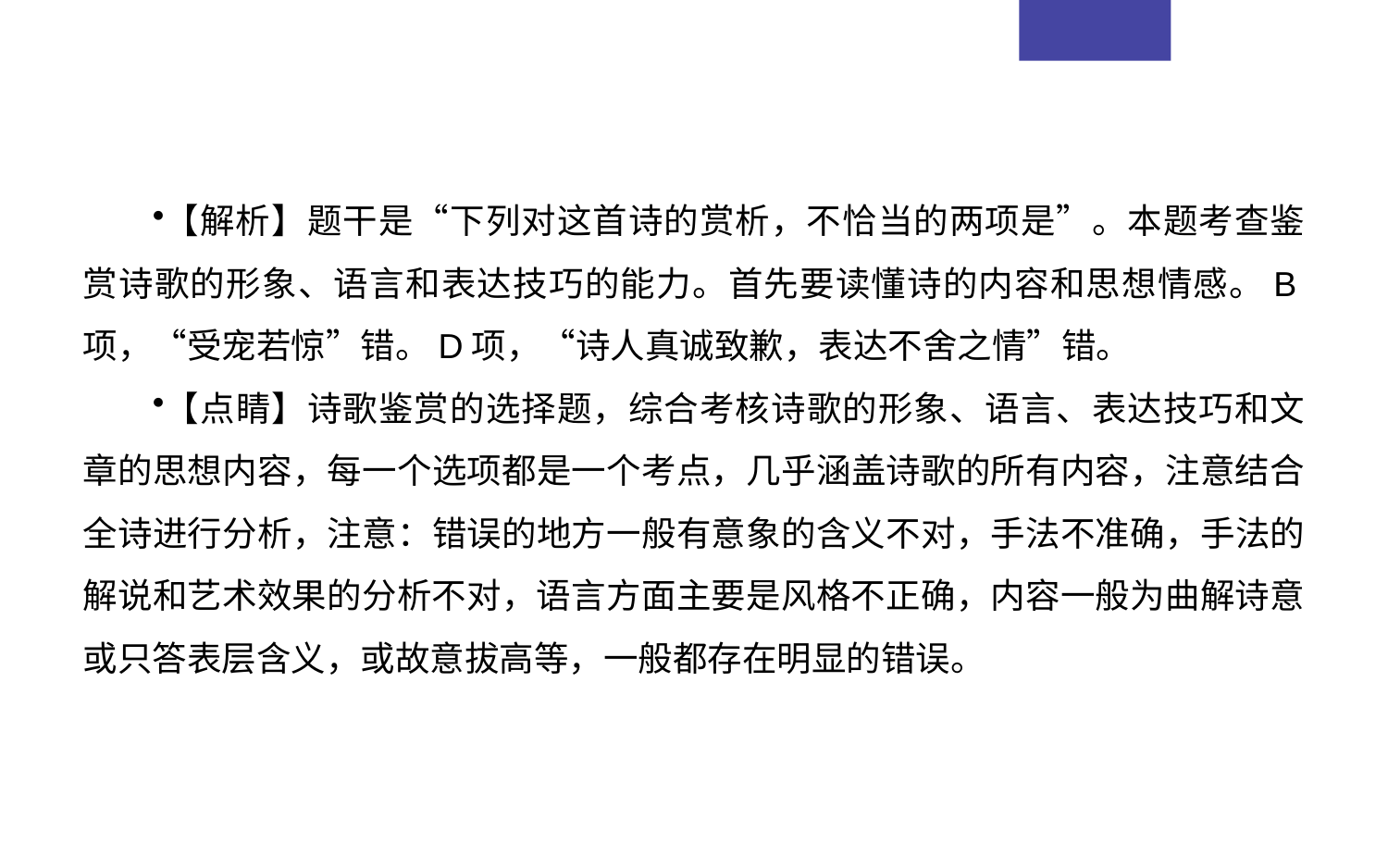

【解析】题干是“下列对这首诗的赏析，不恰当的两项是”。本题考查鉴赏诗歌的形象、语言和表达技巧的能力。首先要读懂诗的内容和思想情感。B项，“受宠若惊”错。D项，“诗人真诚致歉，表达不舍之情”错。
【点睛】诗歌鉴赏的选择题，综合考核诗歌的形象、语言、表达技巧和文章的思想内容，每一个选项都是一个考点，几乎涵盖诗歌的所有内容，注意结合全诗进行分析，注意：错误的地方一般有意象的含义不对，手法不准确，手法的解说和艺术效果的分析不对，语言方面主要是风格不正确，内容一般为曲解诗意或只答表层含义，或故意拔高等，一般都存在明显的错误。